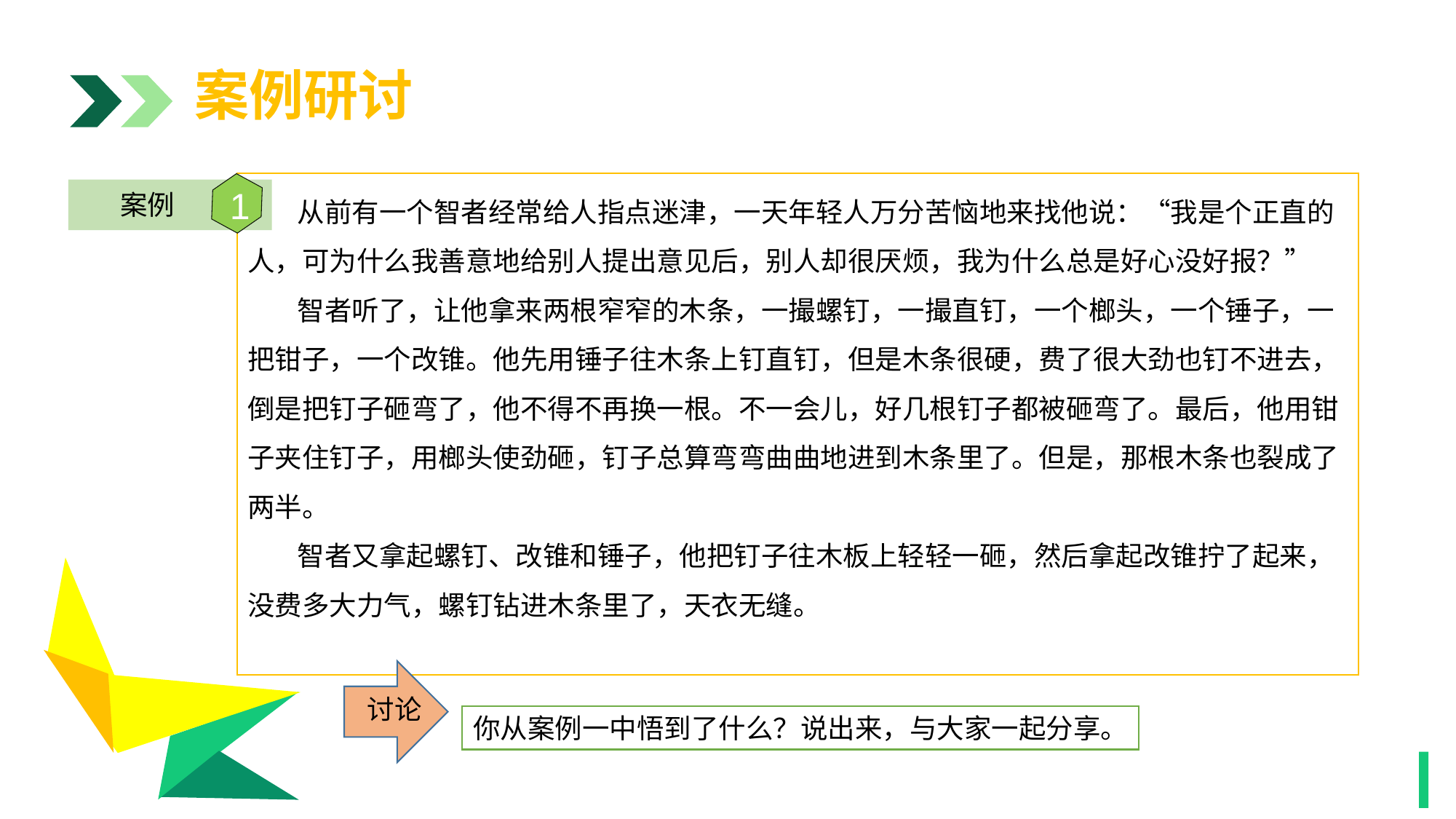

案例研讨

       从前有一个智者经常给人指点迷津，一天年轻人万分苦恼地来找他说：“我是个正直的人，可为什么我善意地给别人提出意见后，别人却很厌烦，我为什么总是好心没好报？”
       智者听了，让他拿来两根窄窄的木条，一撮螺钉，一撮直钉，一个榔头，一个锤子，一把钳子，一个改锥。他先用锤子往木条上钉直钉，但是木条很硬，费了很大劲也钉不进去，倒是把钉子砸弯了，他不得不再换一根。不一会儿，好几根钉子都被砸弯了。最后，他用钳子夹住钉子，用榔头使劲砸，钉子总算弯弯曲曲地进到木条里了。但是，那根木条也裂成了两半。
       智者又拿起螺钉、改锥和锤子，他把钉子往木板上轻轻一砸，然后拿起改锥拧了起来，没费多大力气，螺钉钻进木条里了，天衣无缝。

1

案例
1

讨论
1
你从案例一中悟到了什么？说出来，与大家一起分享。
3